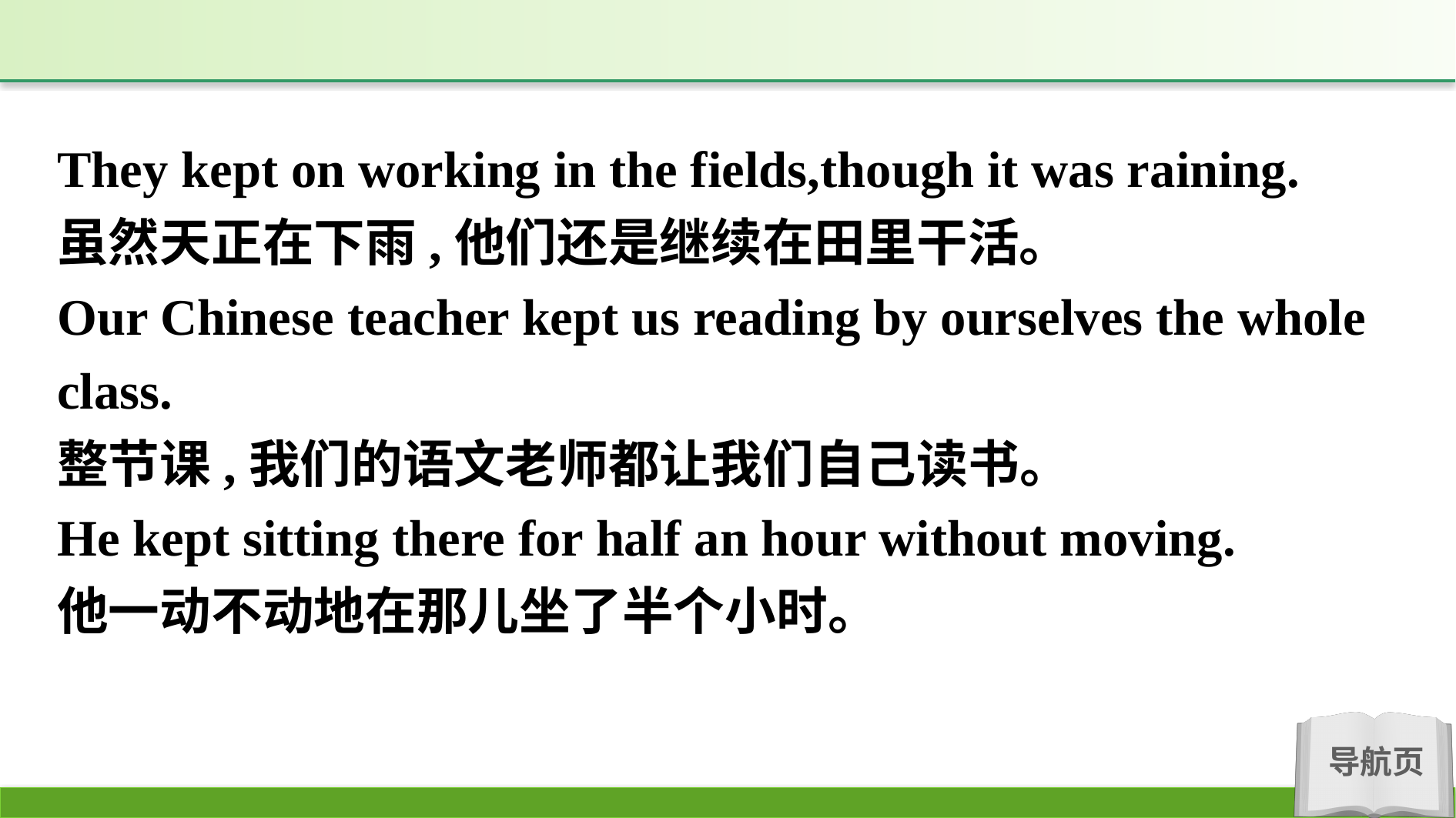

They kept on working in the fields,though it was raining.
虽然天正在下雨,他们还是继续在田里干活。
Our Chinese teacher kept us reading by ourselves the whole class.
整节课,我们的语文老师都让我们自己读书。
He kept sitting there for half an hour without moving.
他一动不动地在那儿坐了半个小时。